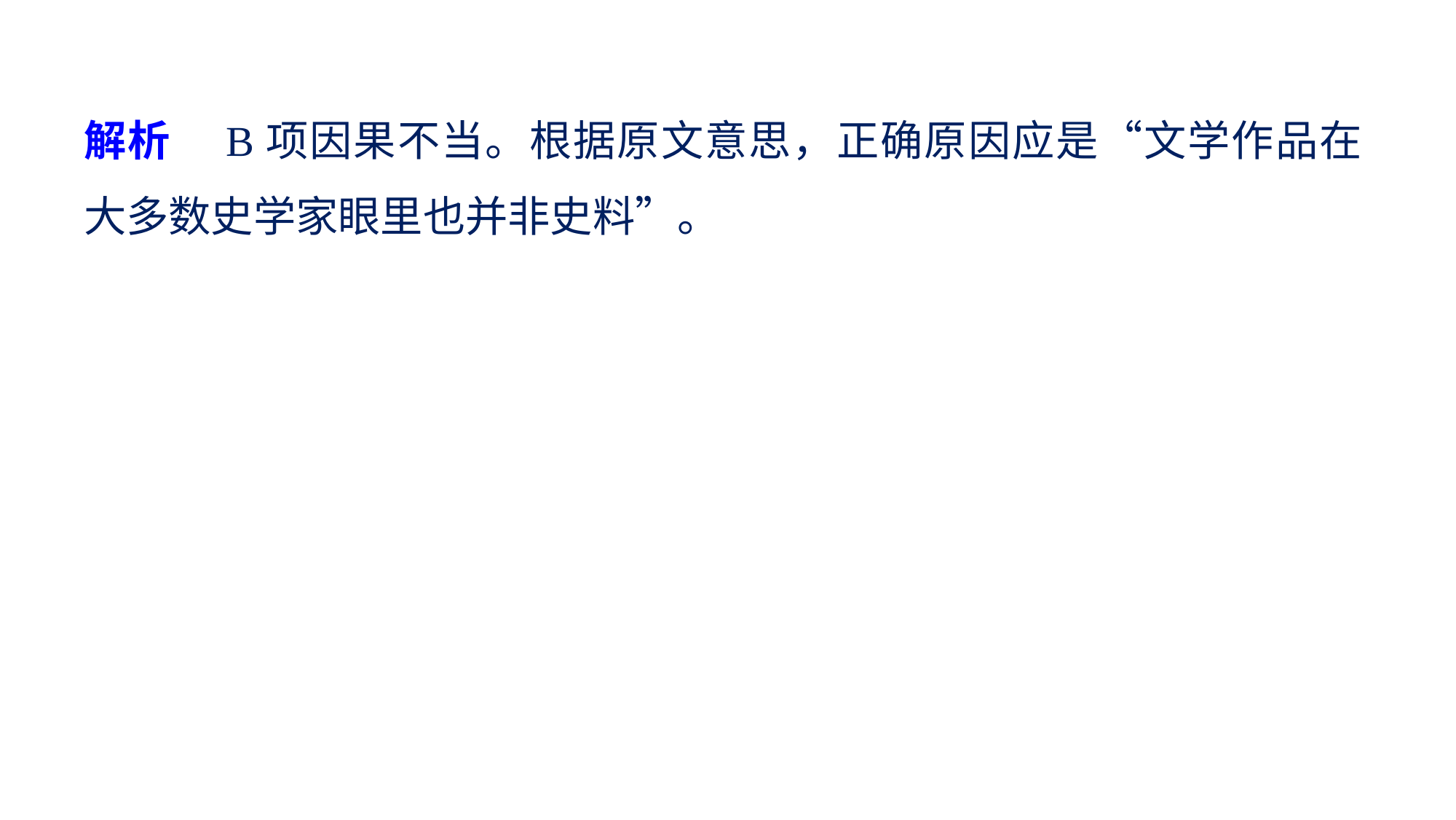

解析　B项因果不当。根据原文意思，正确原因应是“文学作品在大多数史学家眼里也并非史料”。